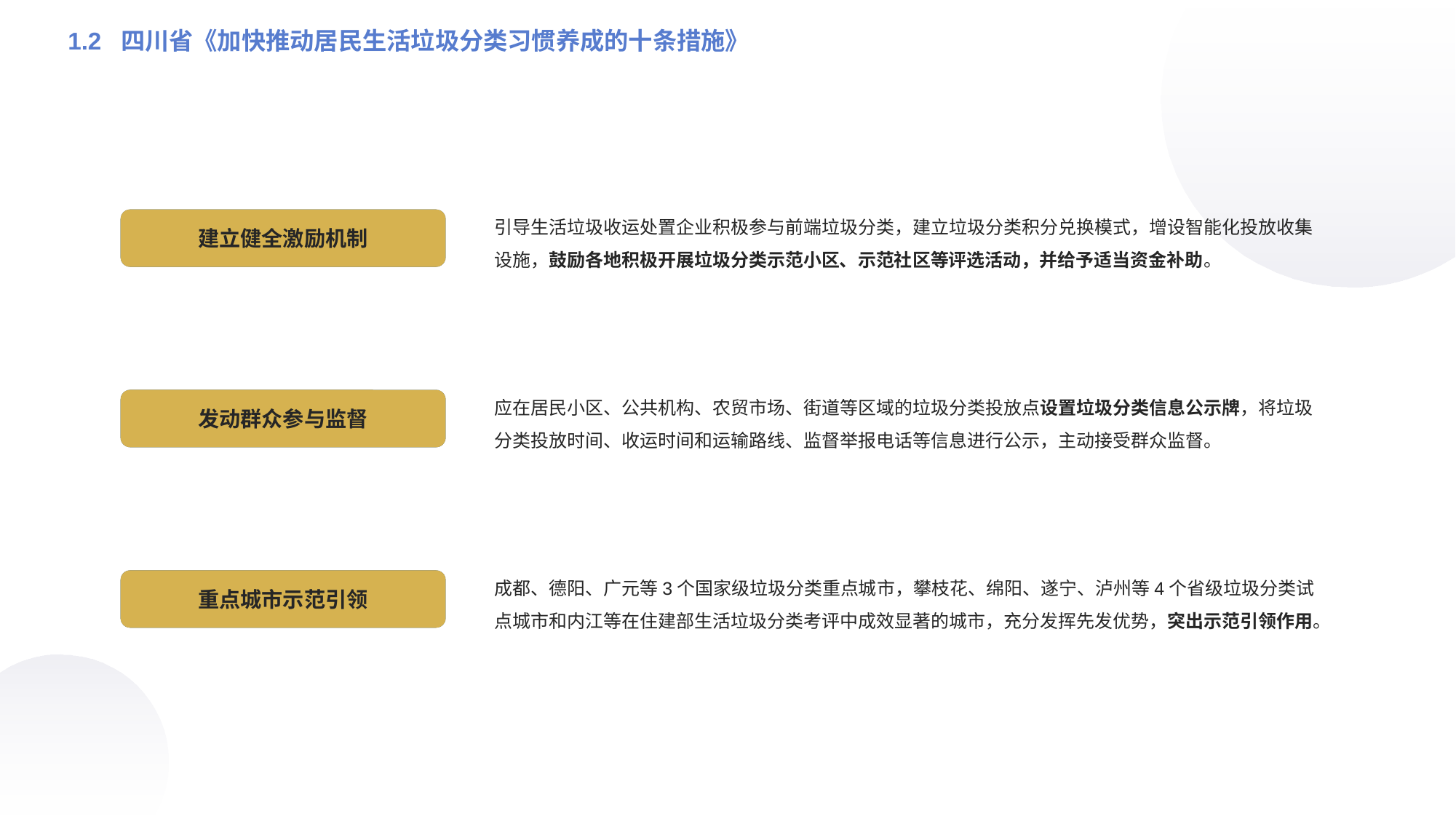

1.2  四川省《加快推动居民生活垃圾分类习惯养成的十条措施》
引导生活垃圾收运处置企业积极参与前端垃圾分类，建立垃圾分类积分兑换模式，增设智能化投放收集设施，鼓励各地积极开展垃圾分类示范小区、示范社区等评选活动，并给予适当资金补助。
建立健全激励机制
建立健全激励机制
应在居民小区、公共机构、农贸市场、街道等区域的垃圾分类投放点设置垃圾分类信息公示牌，将垃圾分类投放时间、收运时间和运输路线、监督举报电话等信息进行公示，主动接受群众监督。
发动群众参与监督
发动群众参与监督
成都、德阳、广元等3个国家级垃圾分类重点城市，攀枝花、绵阳、遂宁、泸州等4个省级垃圾分类试点城市和内江等在住建部生活垃圾分类考评中成效显著的城市，充分发挥先发优势，突出示范引领作用。
重点城市示范引领
重点城市示范引领